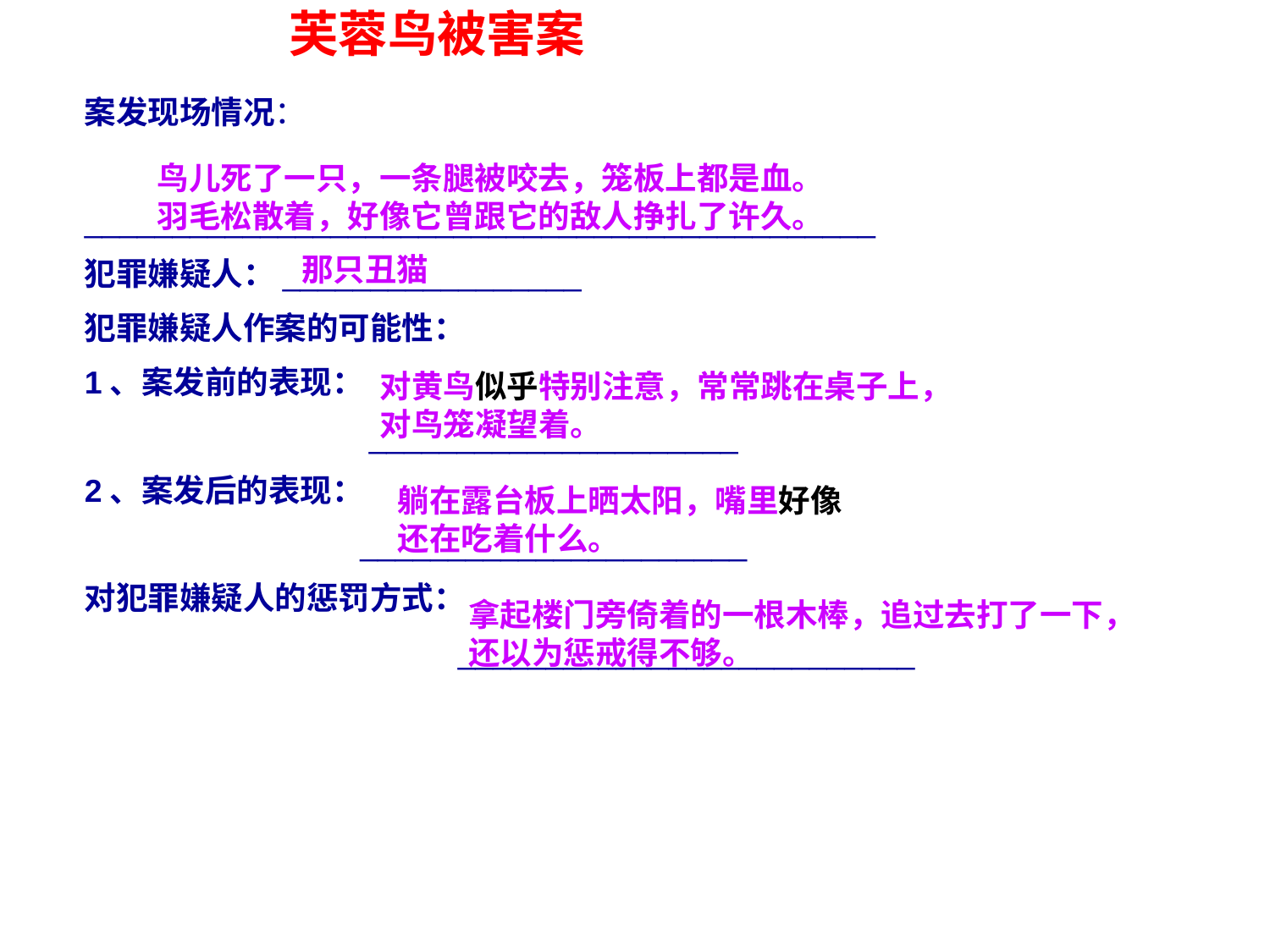

芙蓉鸟被害案
案发现场情况：

_____________________________________________
犯罪嫌疑人：_________________
犯罪嫌疑人作案的可能性：
1、案发前的表现：
                                _____________________
2、案发后的表现：
                               ______________________
对犯罪嫌疑人的惩罚方式：
                                          __________________________

鸟儿死了一只，一条腿被咬去，笼板上都是血。
羽毛松散着，好像它曾跟它的敌人挣扎了许久。
那只丑猫
对黄鸟似乎特别注意，常常跳在桌子上，对鸟笼凝望着。
躺在露台板上晒太阳，嘴里好像还在吃着什么。
拿起楼门旁倚着的一根木棒，追过去打了一下，还以为惩戒得不够。